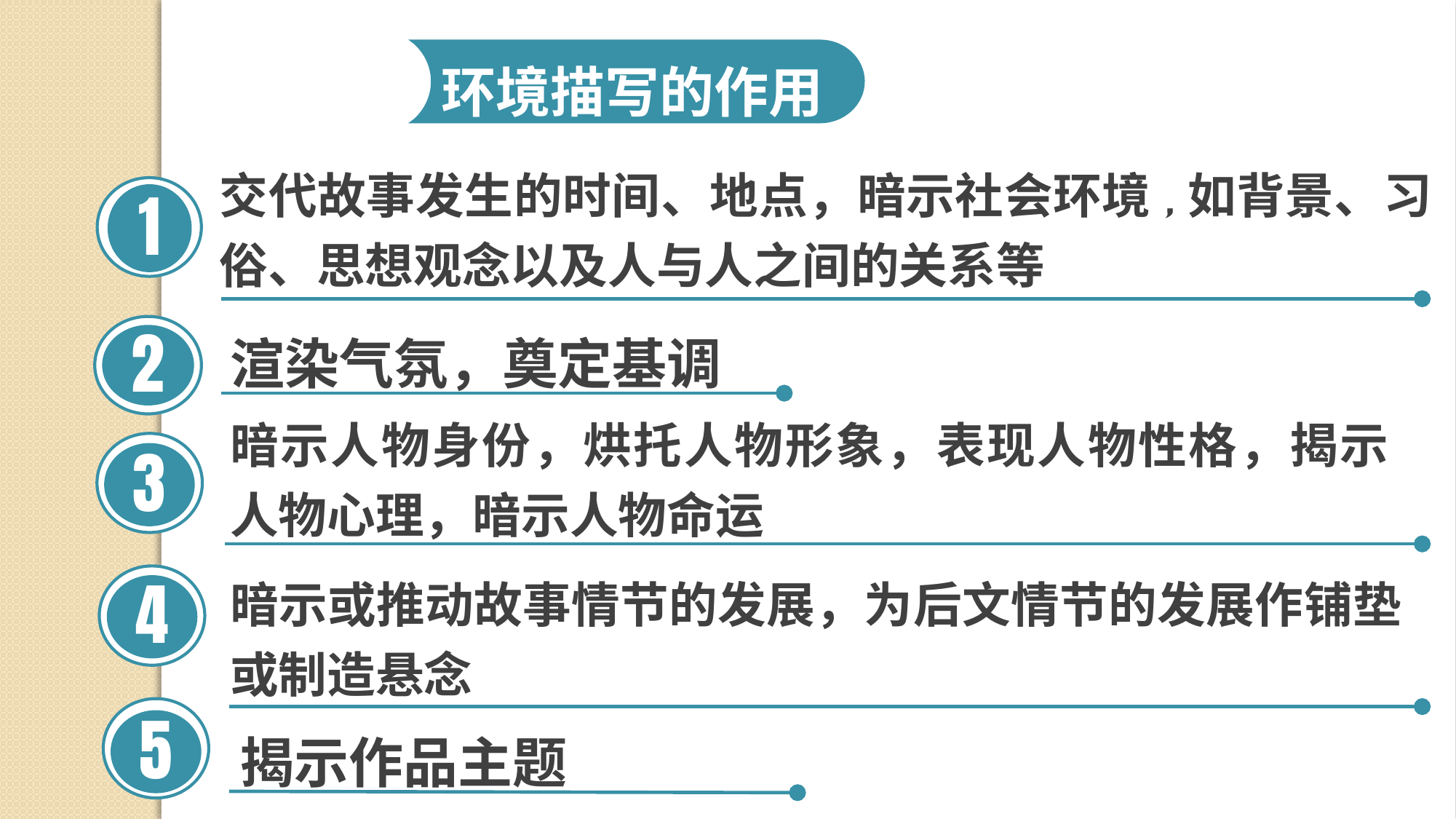

环境描写的作用
交代故事发生的时间、地点，暗示社会环境,如背景、习俗、思想观念以及人与人之间的关系等

1
渲染气氛，奠定基调

2
暗示人物身份，烘托人物形象，表现人物性格，揭示人物心理，暗示人物命运

3
暗示或推动故事情节的发展，为后文情节的发展作铺垫或制造悬念

4

揭示作品主题
5